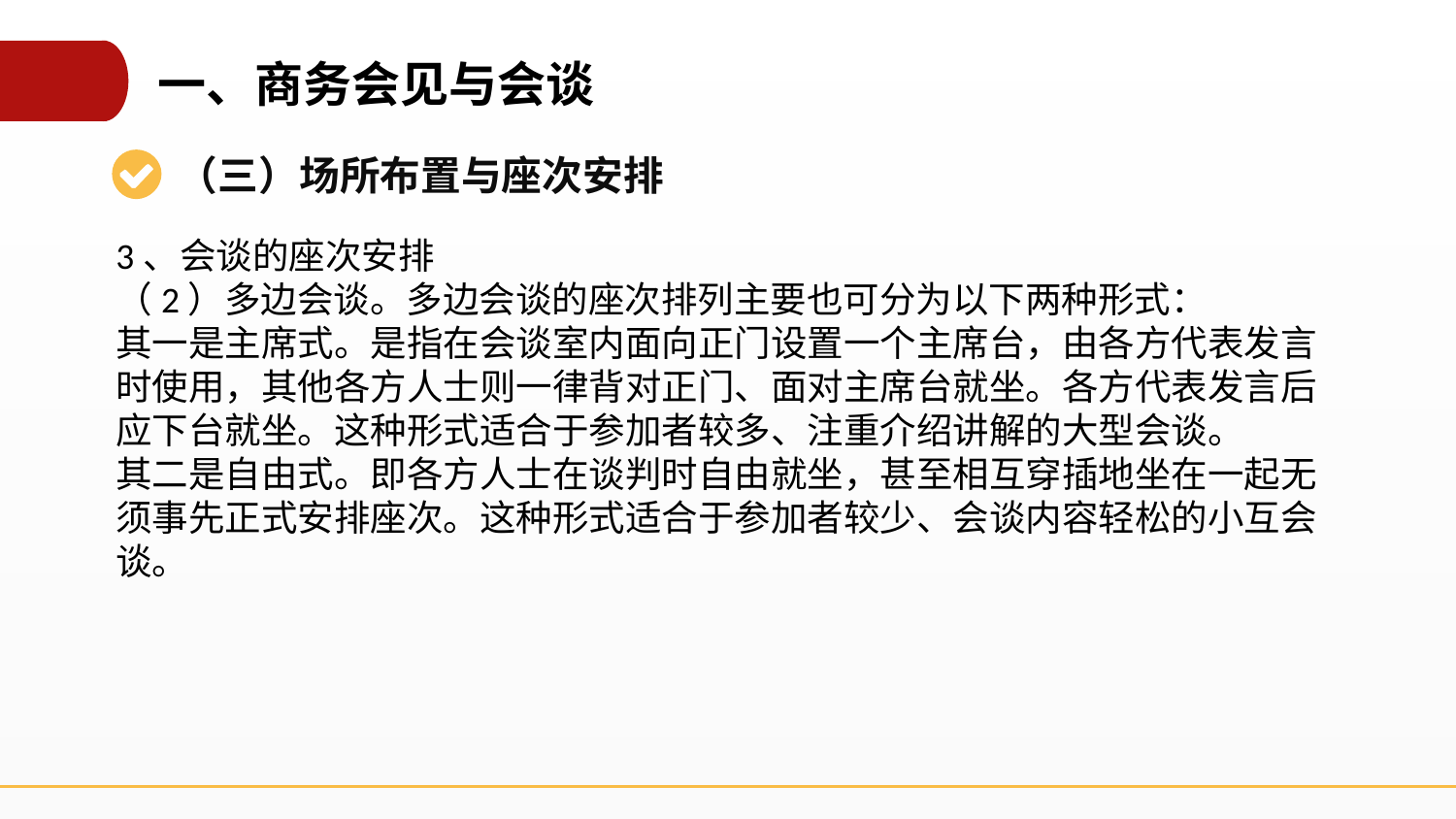

一、商务会见与会谈

（三）场所布置与座次安排
3、会谈的座次安排
（2）多边会谈。多边会谈的座次排列主要也可分为以下两种形式：
其一是主席式。是指在会谈室内面向正门设置一个主席台，由各方代表发言时使用，其他各方人士则一律背对正门、面对主席台就坐。各方代表发言后应下台就坐。这种形式适合于参加者较多、注重介绍讲解的大型会谈。
其二是自由式。即各方人士在谈判时自由就坐，甚至相互穿插地坐在一起无须事先正式安排座次。这种形式适合于参加者较少、会谈内容轻松的小互会谈。